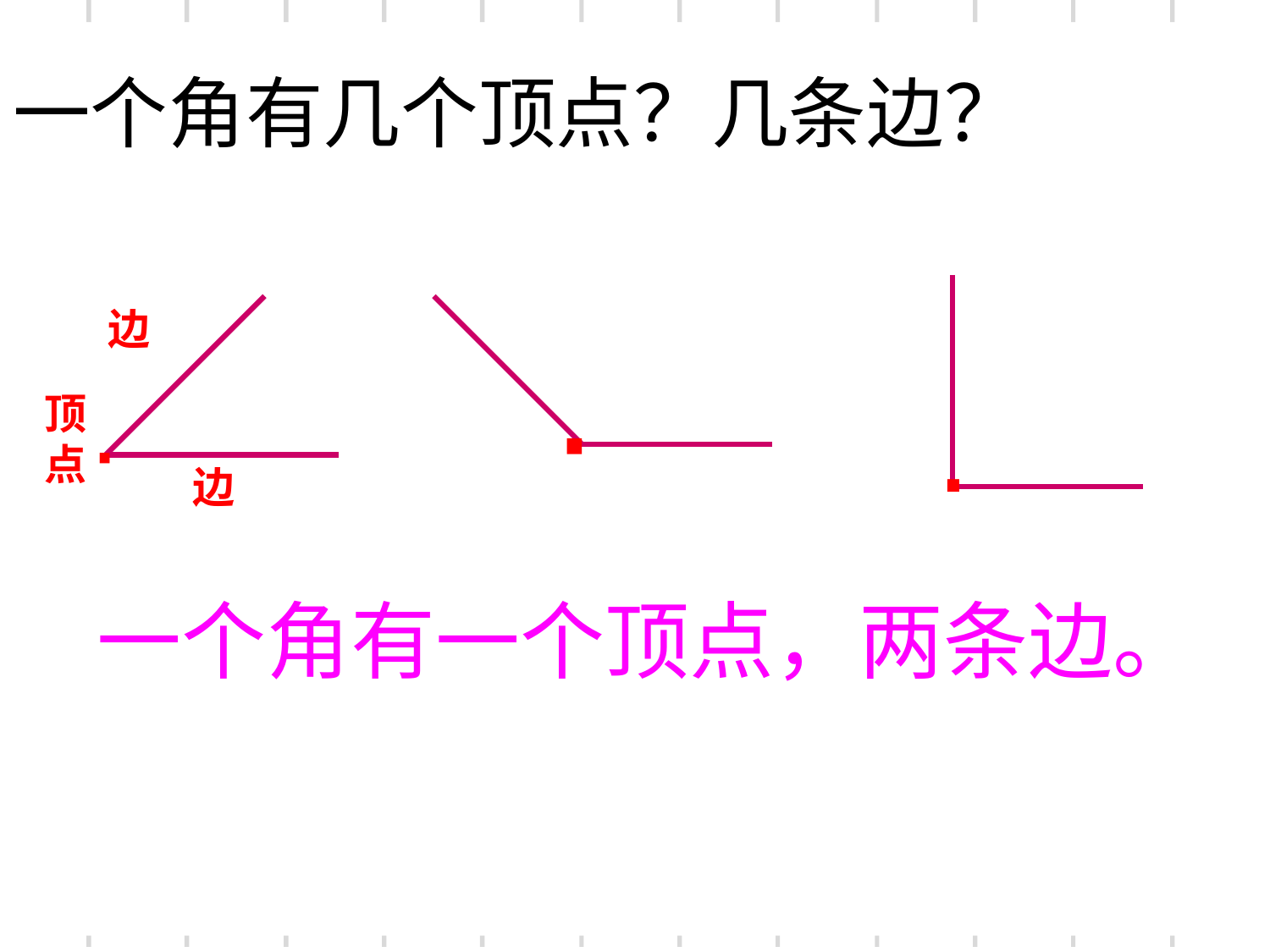

# 一个角有几个顶点？几条边？

·
·
边
顶点
边
·
一个角有一个顶点，两条边。